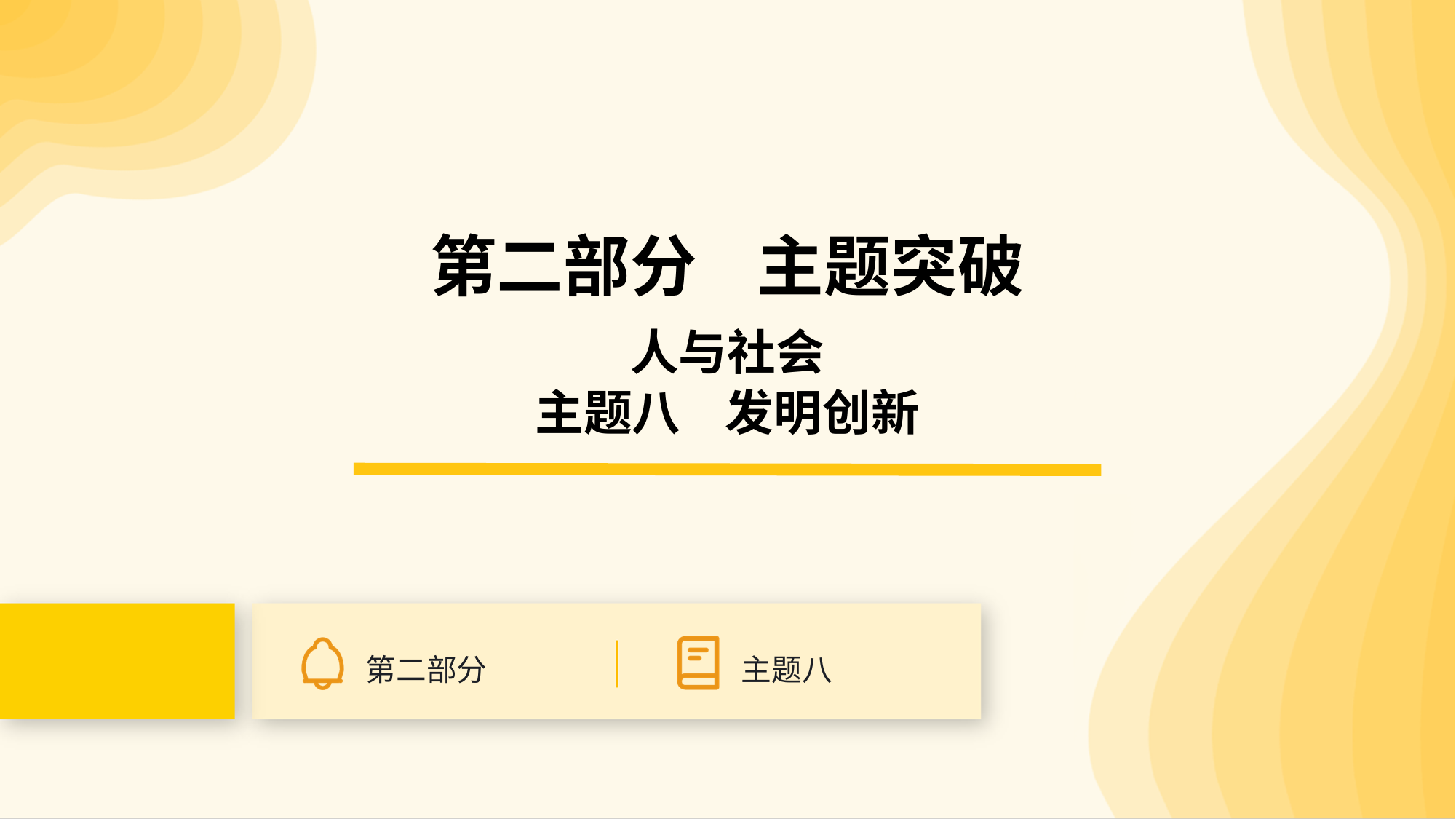

第二部分    主题突破
人与社会
主题八    发明创新

第二部分
主题八